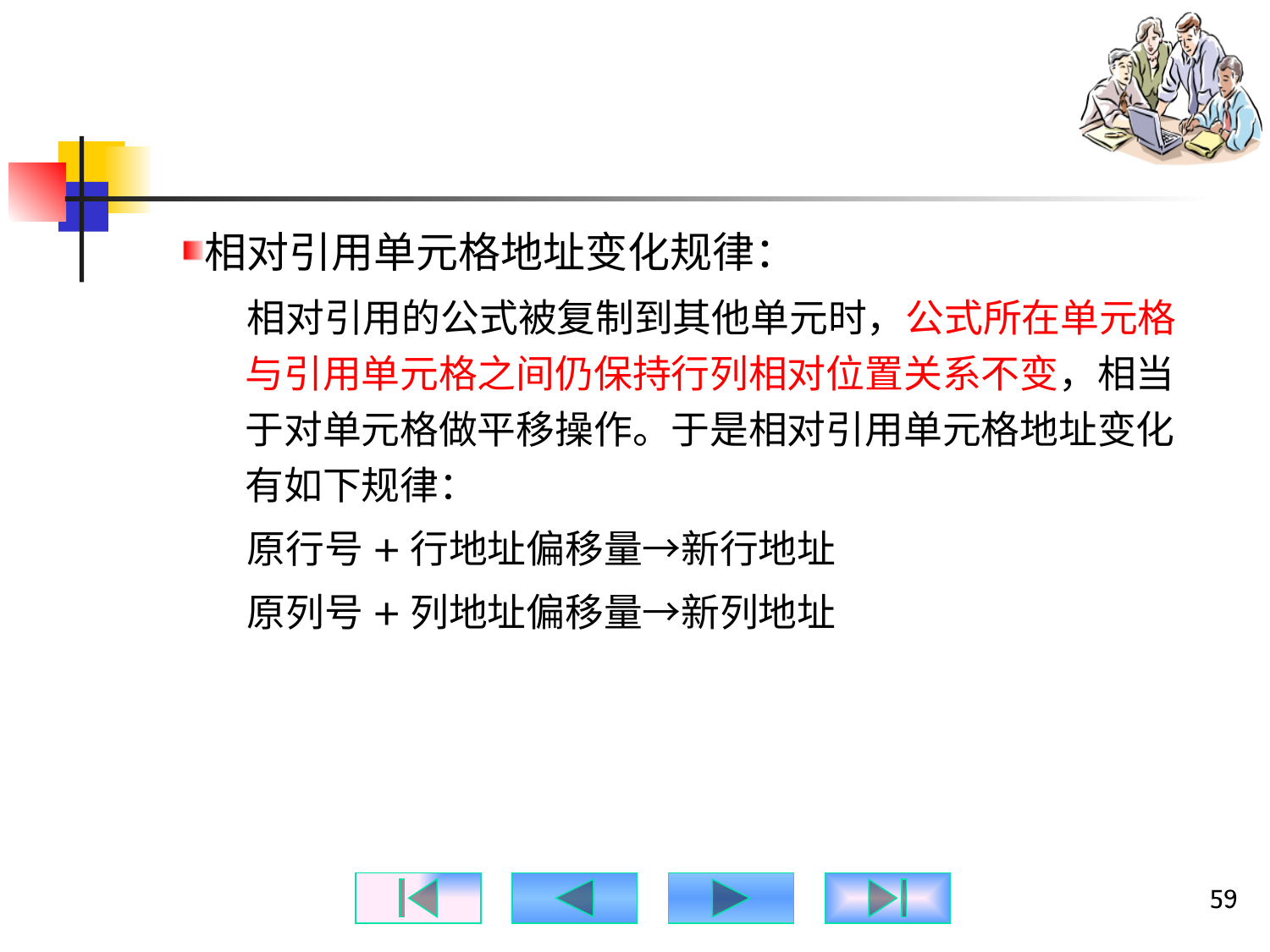

#
相对引用单元格地址变化规律：
相对引用的公式被复制到其他单元时，公式所在单元格与引用单元格之间仍保持行列相对位置关系不变，相当于对单元格做平移操作。于是相对引用单元格地址变化有如下规律：
原行号+行地址偏移量→新行地址
原列号+列地址偏移量→新列地址
59